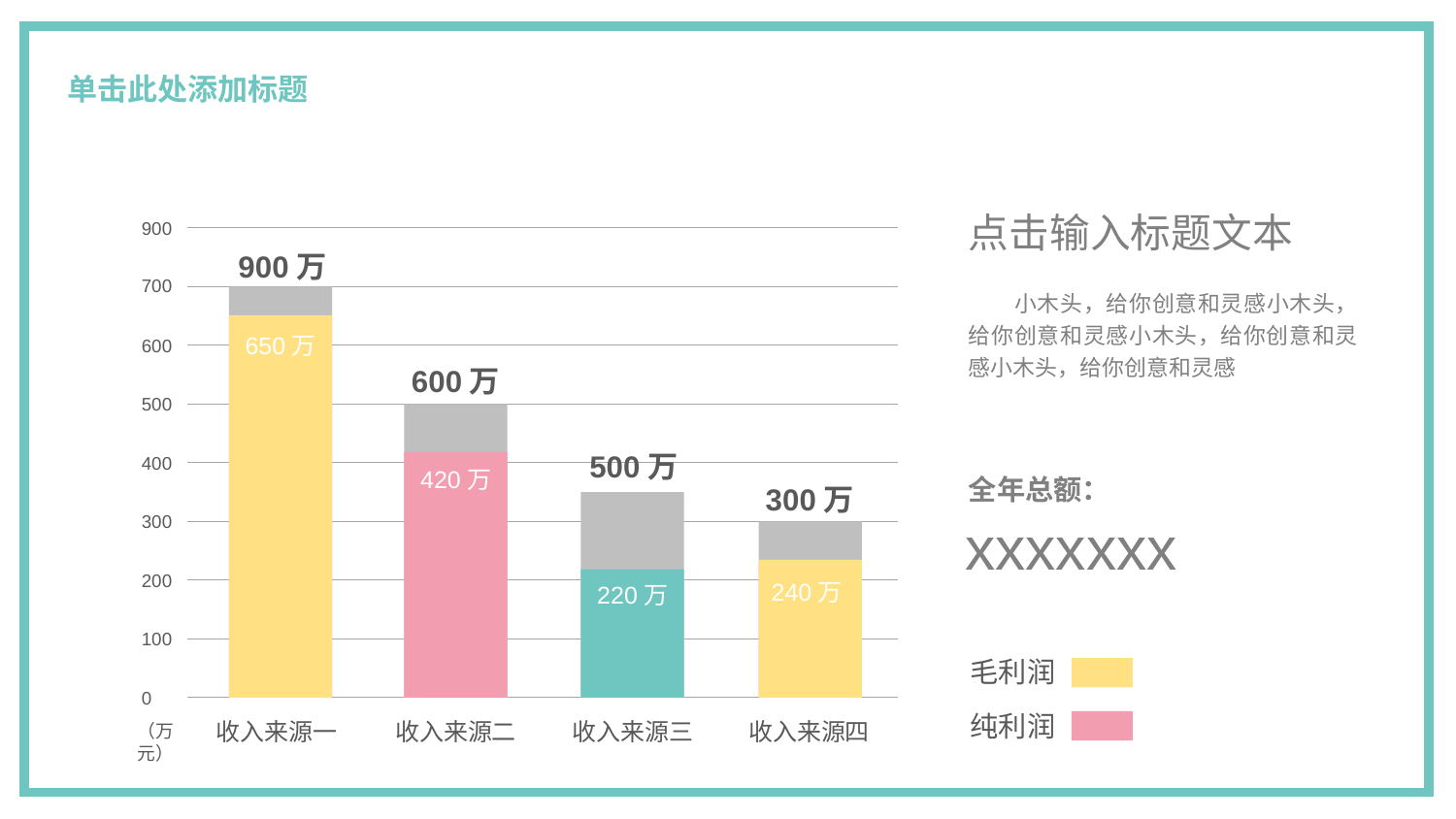

# 单击此处添加标题
点击输入标题文本
900
900万
700
       小木头，给你创意和灵感小木头，给你创意和灵感小木头，给你创意和灵感小木头，给你创意和灵感

650万
600
600万
500

500万
400

420万
全年总额：
300万

xxxxxxx
300

200

240万
220万
100
毛利润

0
纯利润
收入来源一
收入来源二
收入来源三
收入来源四

（万元）